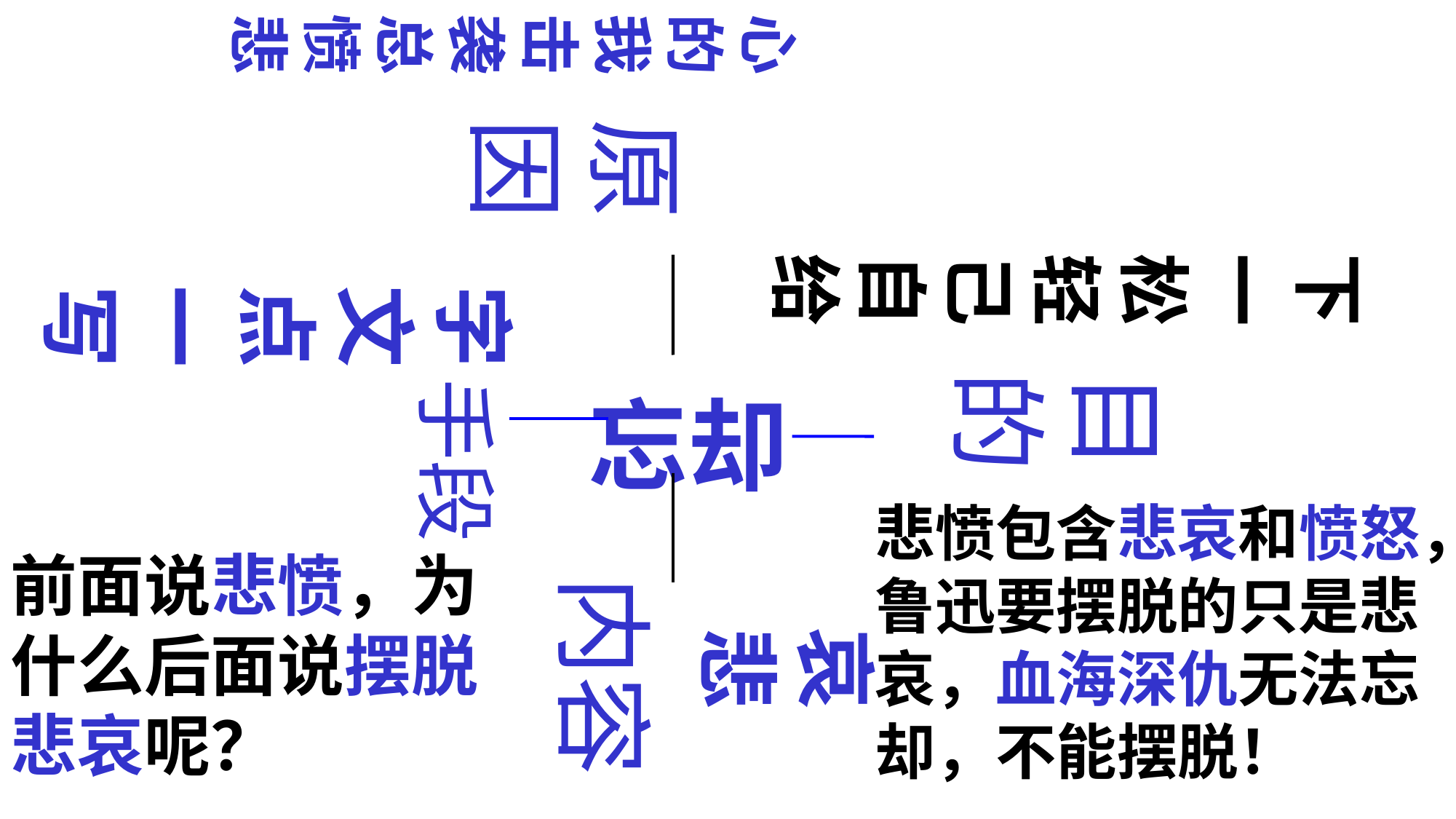

心的我击袭总愤悲

原因

下一松轻己自给

字文点一写

目的

手段
忘却

悲愤包含悲哀和愤怒，鲁迅要摆脱的只是悲哀，血海深仇无法忘却，不能摆脱！
前面说悲愤，为什么后面说摆脱悲哀呢？

内容
哀悲